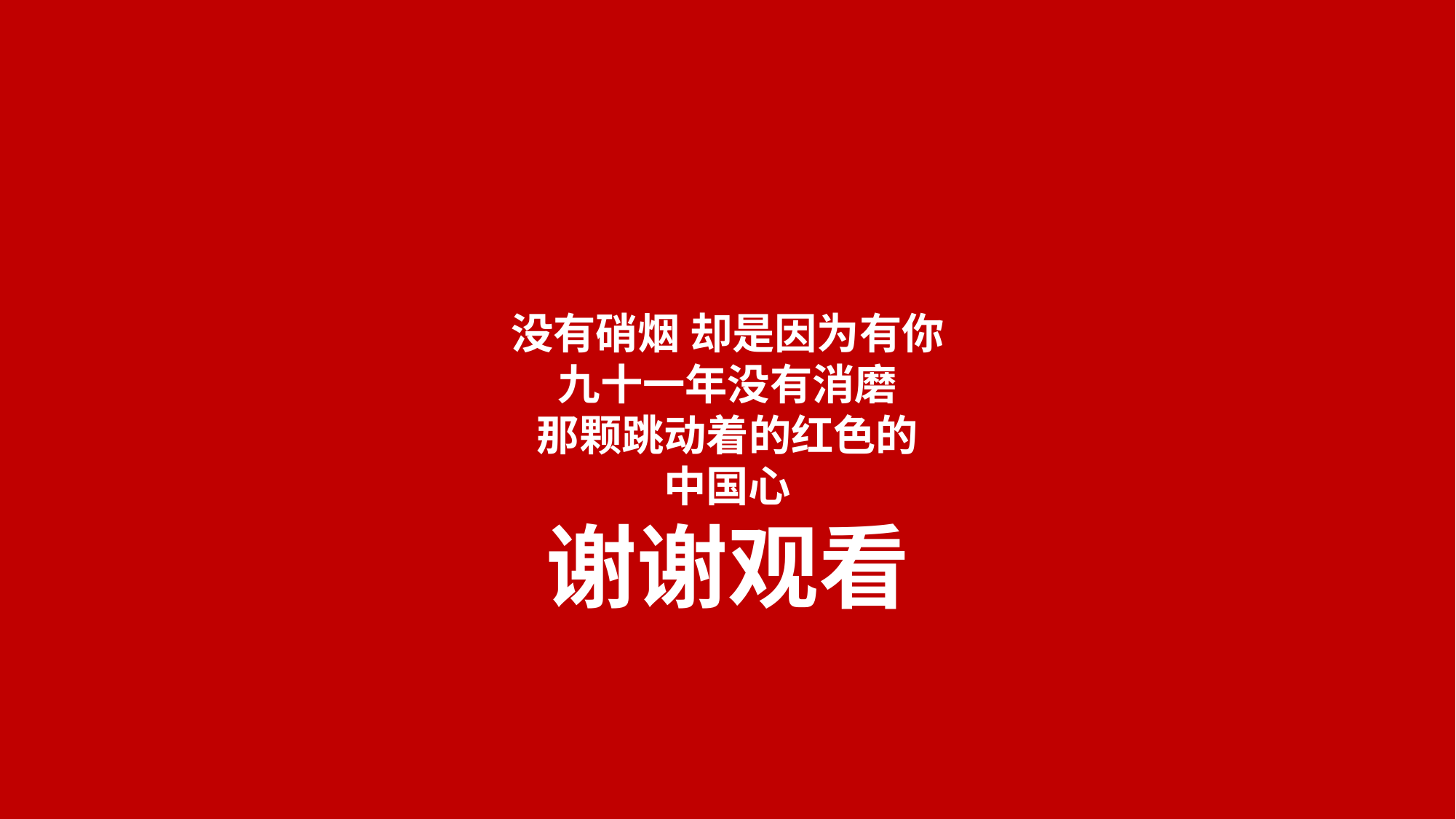

没有硝烟 却是因为有你
九十一年没有消磨
那颗跳动着的红色的
中国心
谢谢观看